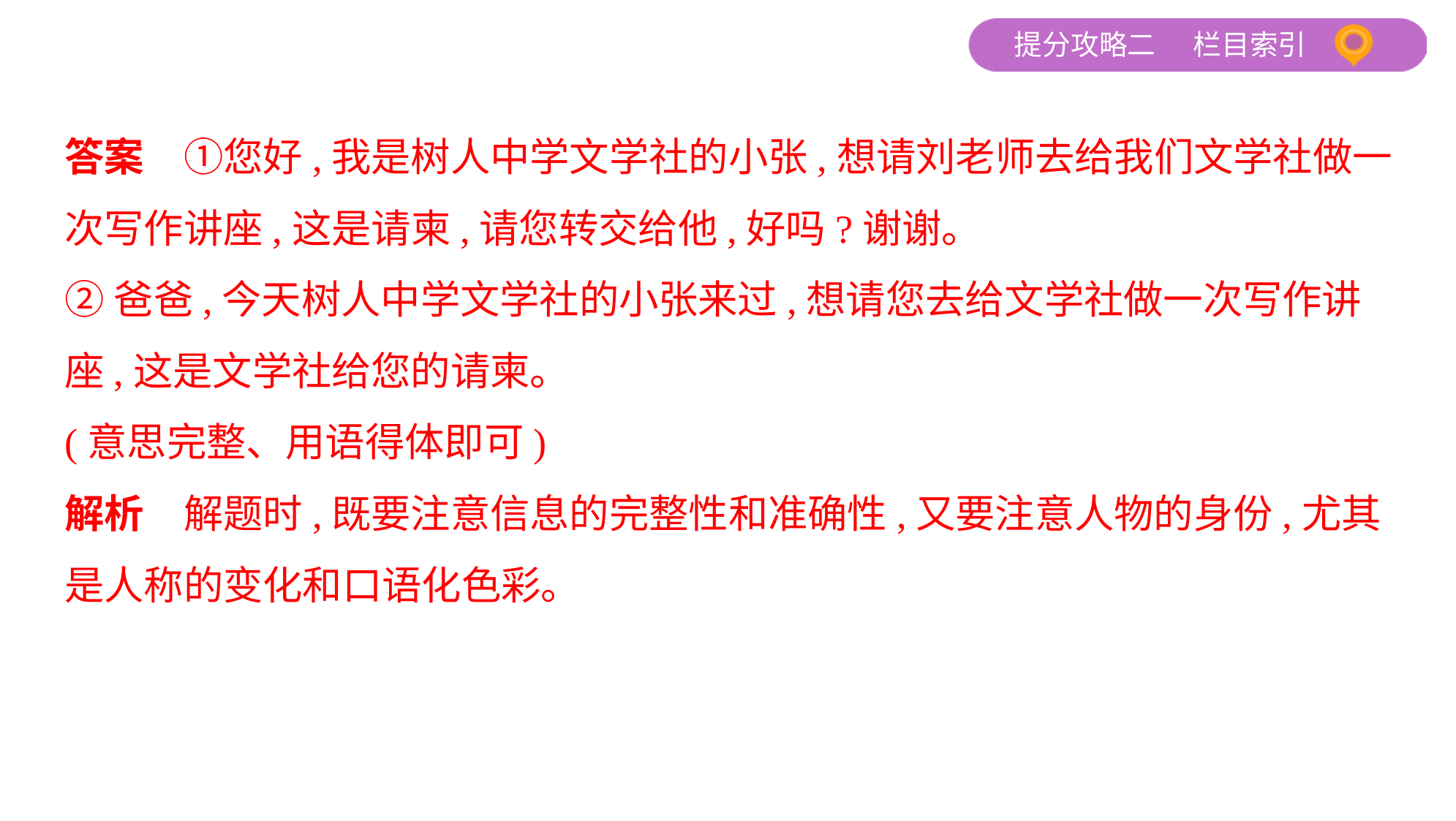

答案　①您好,我是树人中学文学社的小张,想请刘老师去给我们文学社做一
次写作讲座,这是请柬,请您转交给他,好吗?谢谢。
②爸爸,今天树人中学文学社的小张来过,想请您去给文学社做一次写作讲
座,这是文学社给您的请柬。
(意思完整、用语得体即可)
解析　解题时,既要注意信息的完整性和准确性,又要注意人物的身份,尤其
是人称的变化和口语化色彩。